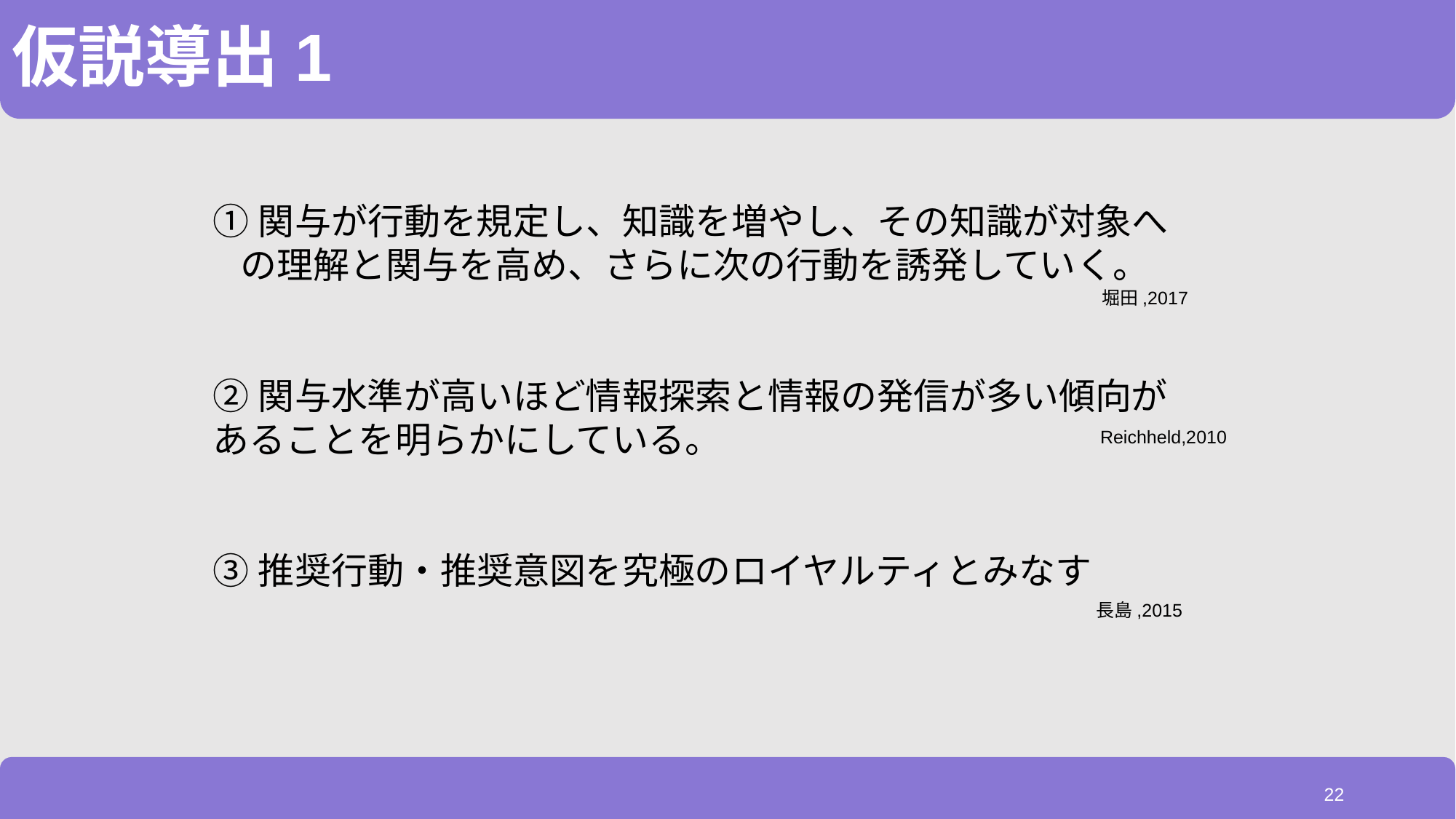

# 仮説導出1
①関与が行動を規定し、知識を増やし、その知識が対象への理解と関与を高め、さらに次の行動を誘発していく。

②関与水準が高いほど情報探索と情報の発信が多い傾向があることを明らかにしている。

③推奨行動・推奨意図を究極のロイヤルティとみなす

堀田,2017

Reichheld,2010
長島,2015
22